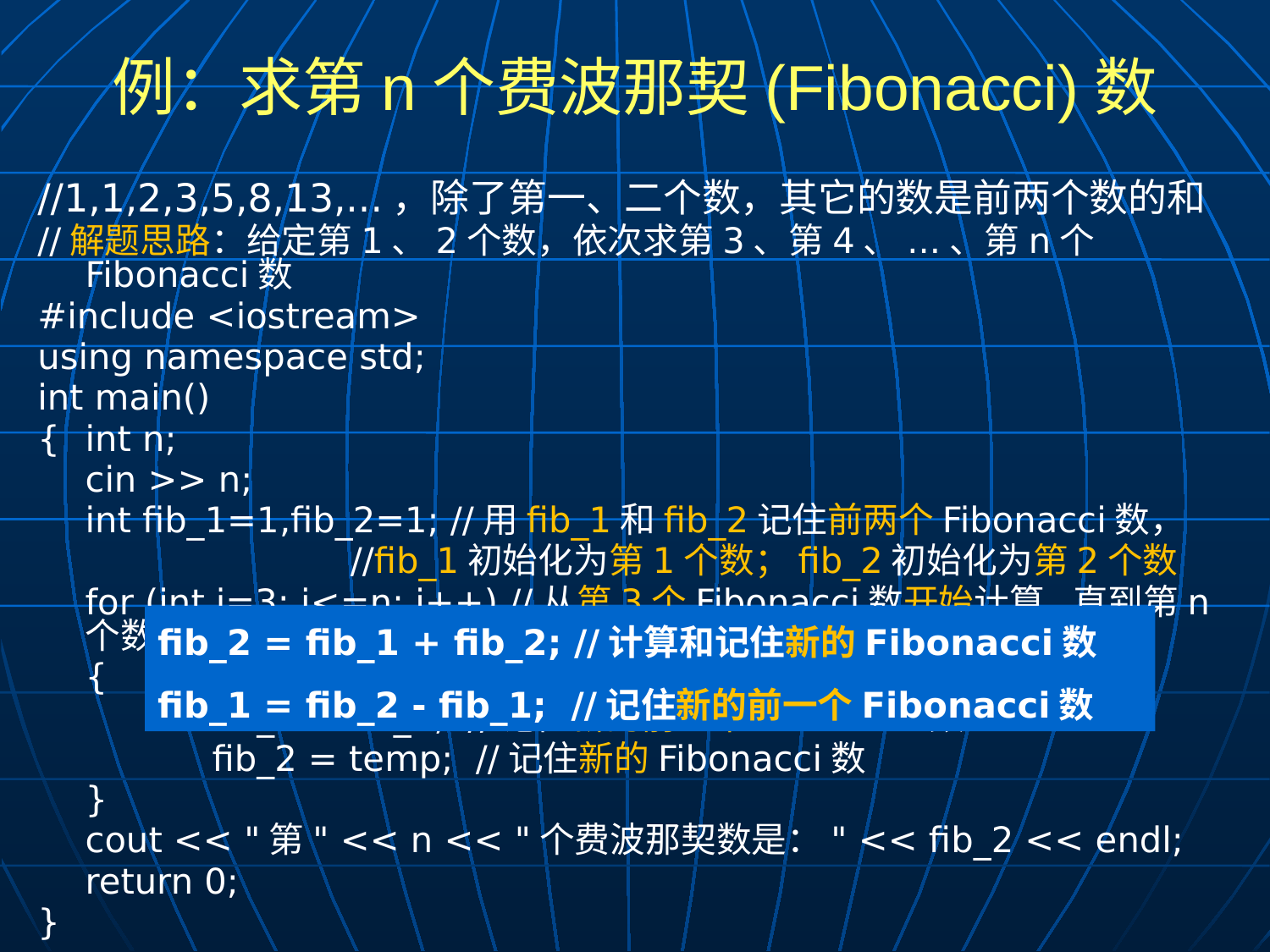

# 例：求第n个费波那契(Fibonacci)数
//1,1,2,3,5,8,13,...，除了第一、二个数，其它的数是前两个数的和
//解题思路：给定第1、2个数，依次求第3、第4、...、第n个Fibonacci数
#include <iostream>
using namespace std;
int main()
{	int n;
	cin >> n;
	int fib_1=1,fib_2=1; //用fib_1和fib_2记住前两个Fibonacci数，
	     		 //fib_1初始化为第1个数；fib_2初始化为第2个数
	for (int i=3; i<=n; i++) //从第3个Fibonacci数开始计算,直到第n个数
	{	int temp=fib_1+fib_2; //计算新的Fibonacci数
		fib_1 = fib_2;  //记住新的前一个Fibonacci数
		fib_2 = temp;  //记住新的Fibonacci数
	}
	cout << "第" << n << "个费波那契数是：" << fib_2 << endl;
	return 0;
}
fib_2 = fib_1 + fib_2; //计算和记住新的Fibonacci数
fib_1 = fib_2 - fib_1;  //记住新的前一个Fibonacci数